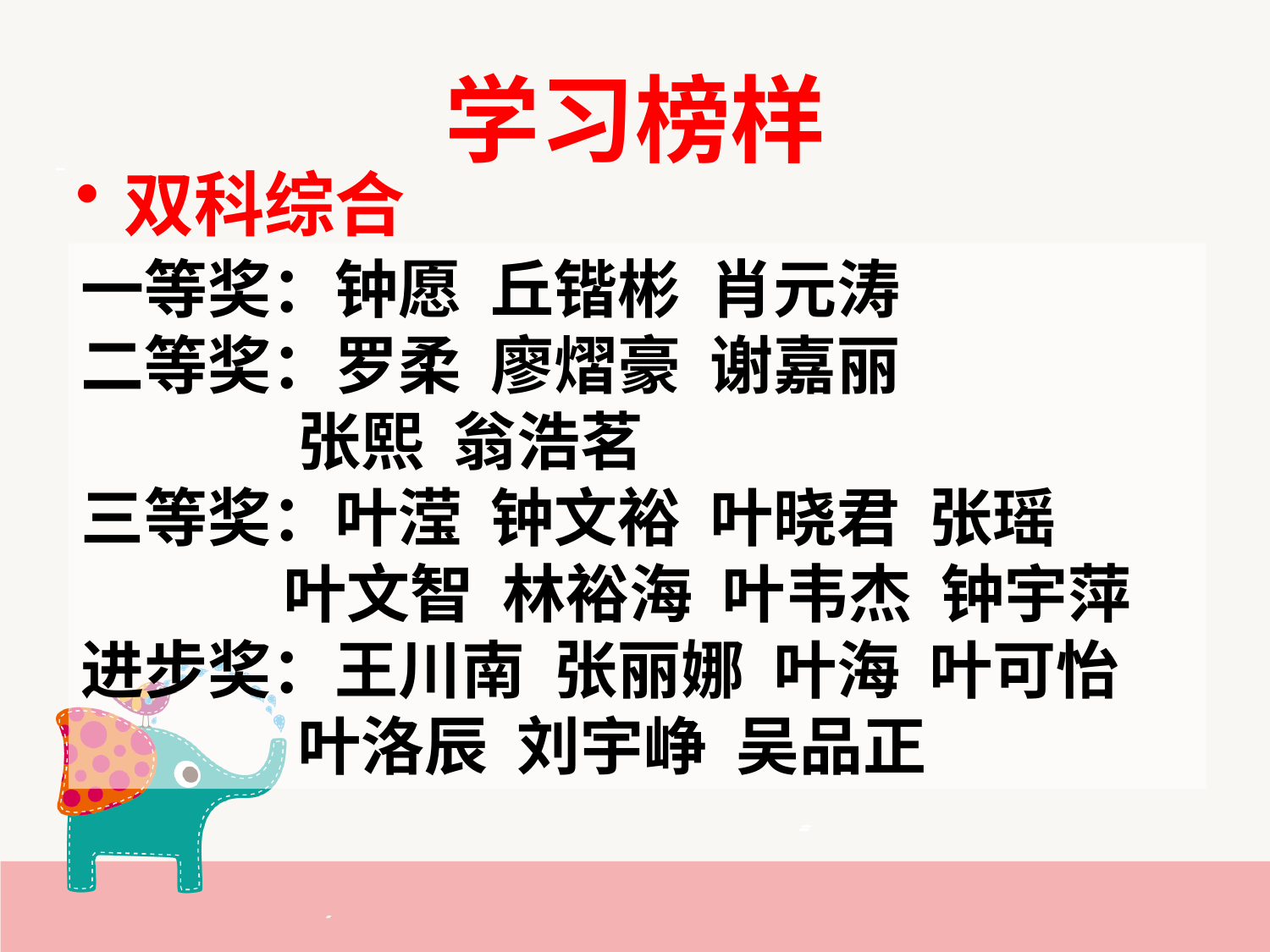

# 学习榜样
双科综合
一等奖：钟愿  丘锴彬  肖元涛
二等奖：罗柔  廖熠豪  谢嘉丽
              张熙  翁浩茗
三等奖：叶滢  钟文裕  叶晓君  张瑶
             叶文智  林裕海  叶韦杰  钟宇萍
进步奖：王川南  张丽娜  叶海  叶可怡
              叶洛辰  刘宇峥  吴品正